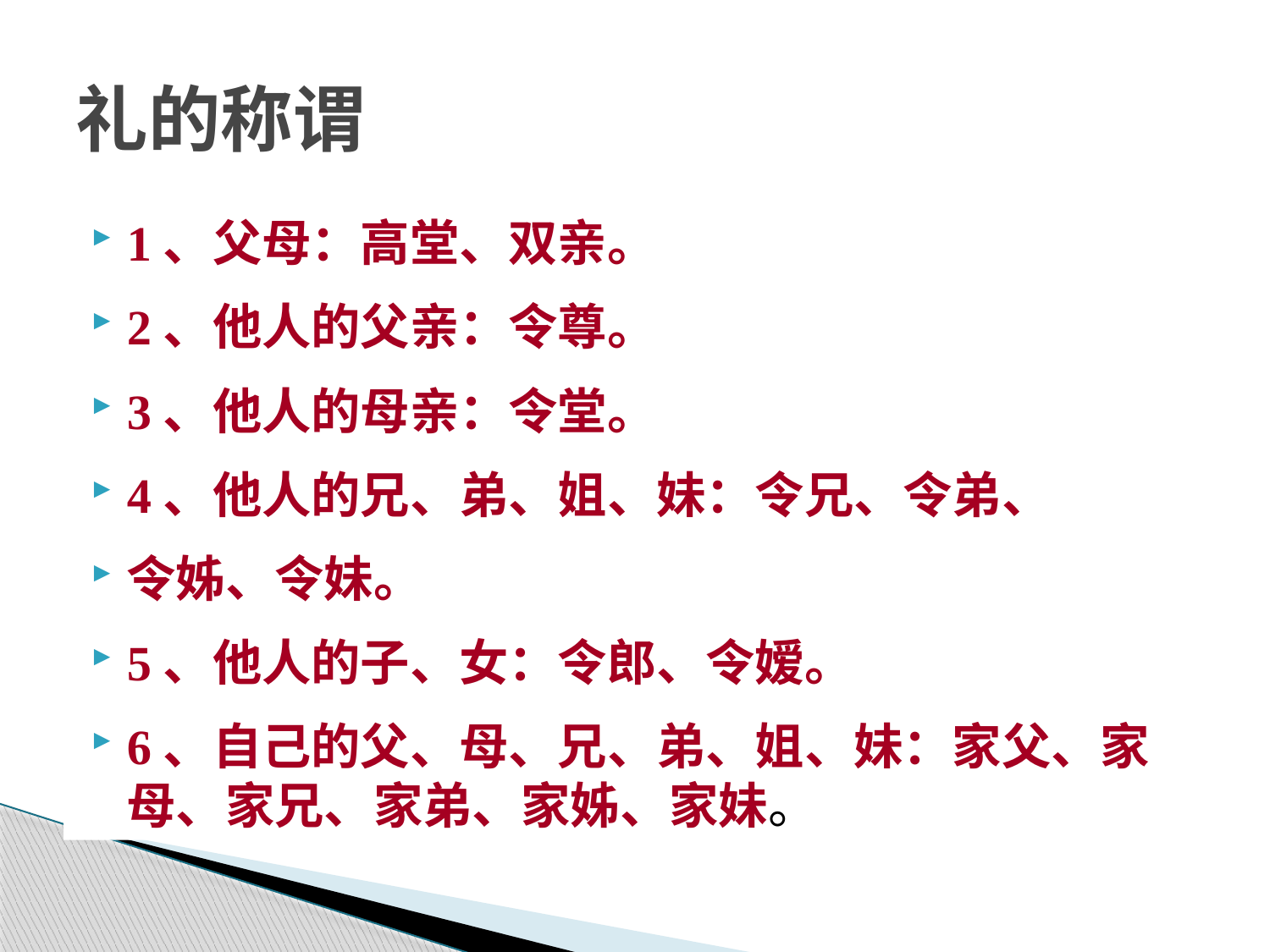

# 礼的称谓
1、父母：高堂、双亲。
2、他人的父亲：令尊。
3、他人的母亲：令堂。
4、他人的兄、弟、姐、妹：令兄、令弟、
令姊、令妹。
5、他人的子、女：令郎、令嫒。
6、自己的父、母、兄、弟、姐、妹：家父、家母、家兄、家弟、家姊、家妹。